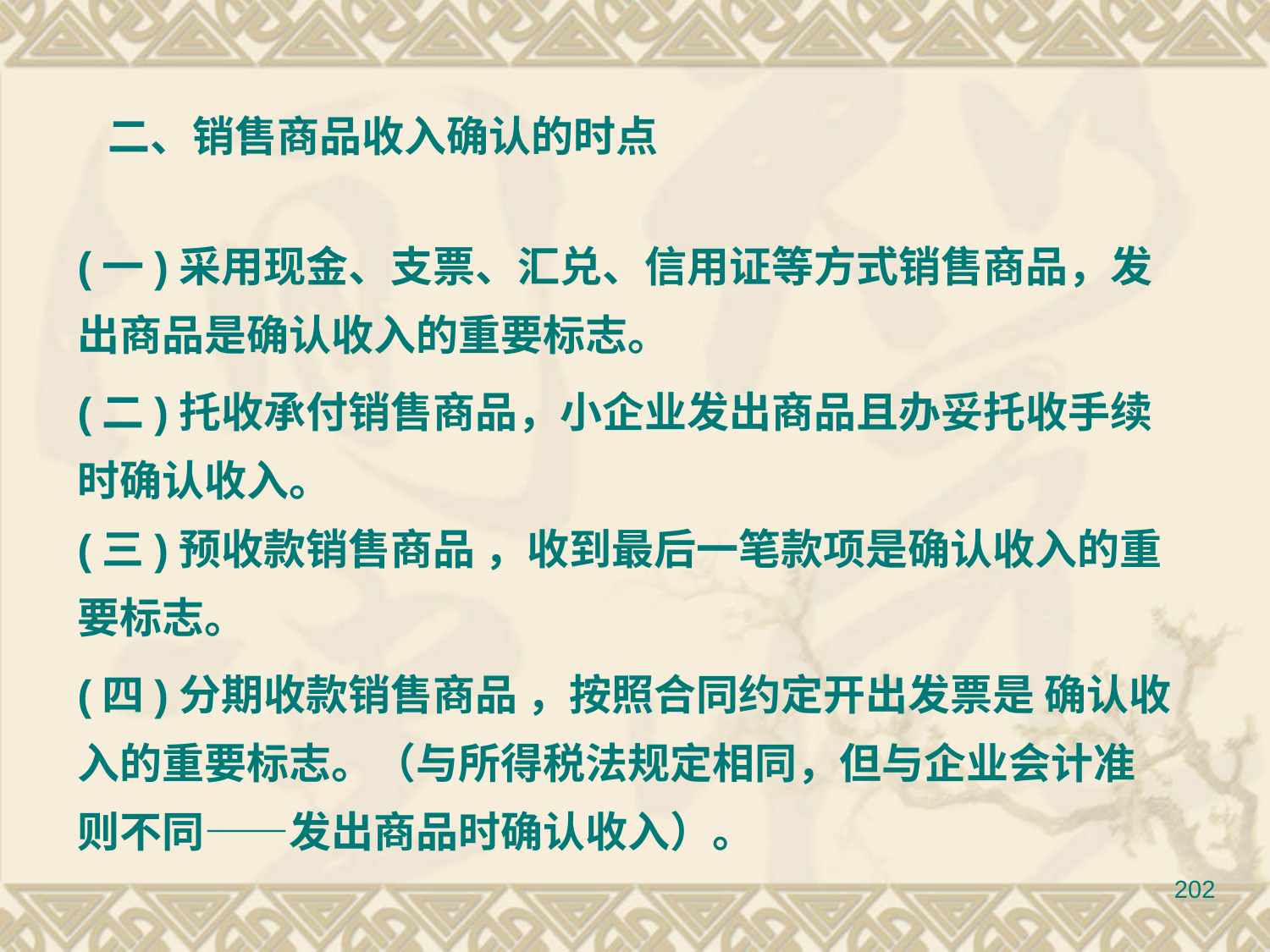

二、销售商品收入确认的时点

(一)采用现金、支票、汇兑、信用证等方式销售商品，发出商品是确认收入的重要标志。
(二)托收承付销售商品，小企业发出商品且办妥托收手续时确认收入。
(三)预收款销售商品 ，收到最后一笔款项是确认收入的重要标志。
(四)分期收款销售商品 ，按照合同约定开出发票是 确认收入的重要标志。（与所得税法规定相同，但与企业会计准则不同——发出商品时确认收入）。
202